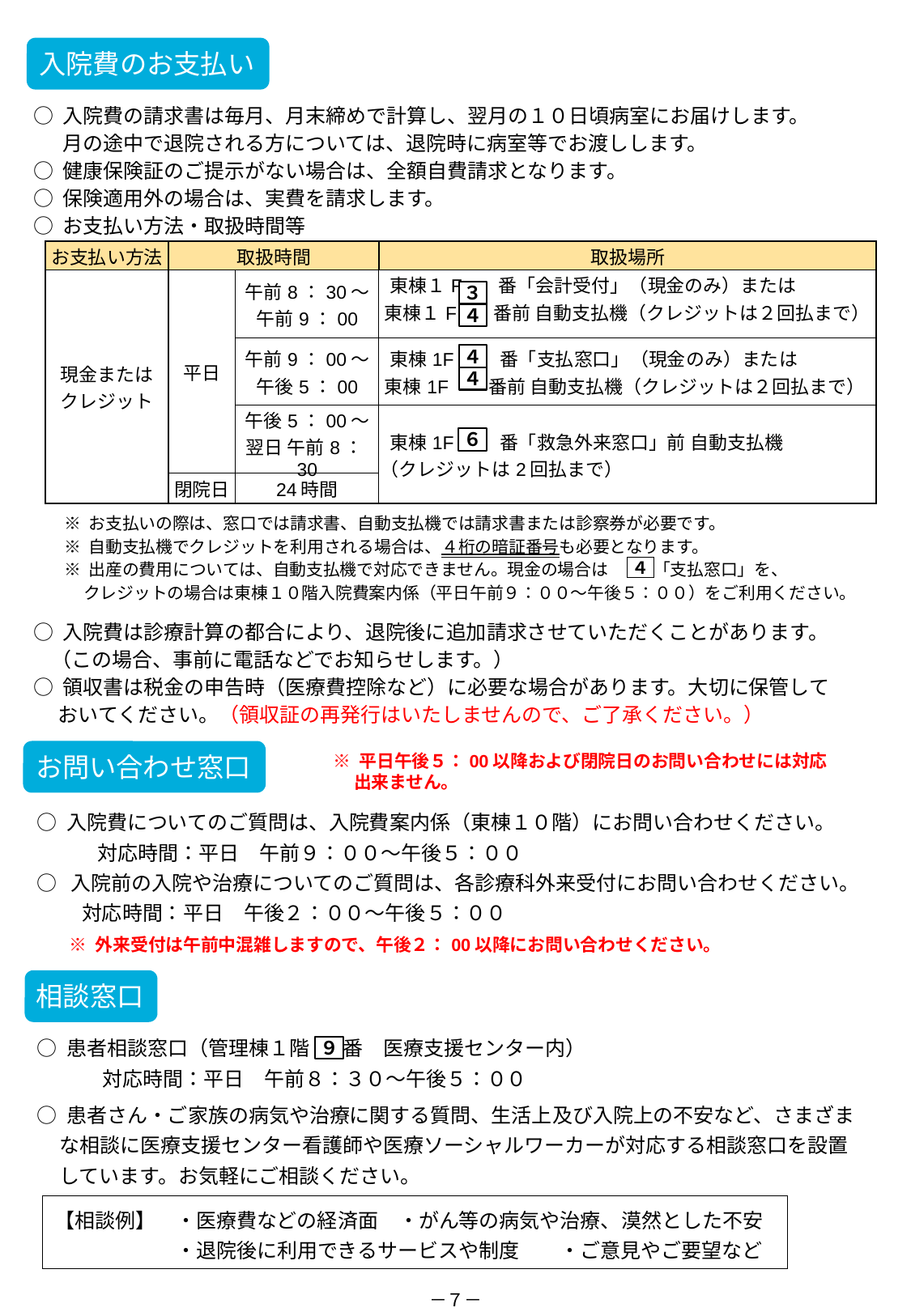

入院費のお支払い
○ 入院費の請求書は毎月、月末締めで計算し、翌月の１０日頃病室にお届けします。
 　月の途中で退院される方については、退院時に病室等でお渡しします。
○ 健康保険証のご提示がない場合は、全額自費請求となります。
○ 保険適用外の場合は、実費を請求します。
○ お支払い方法・取扱時間等
| お支払い方法 | 取扱時間 |  | 取扱場所 |
| --- | --- | --- | --- |
| 現金または クレジット | 平日 | 午前8：30～ 午前9：00 | 東棟１F 　 番「会計受付」（現金のみ）または 東棟１F 　 番前 自動支払機（クレジットは２回払まで） |
|  |  | 午前9：00～ 午後5：00 | 東棟1F　　 番「支払窓口」（現金のみ）または 東棟1F　 番前 自動支払機（クレジットは２回払まで） |
|  |  | 午後5：00～ 翌日 午前8：30 | 東棟1F　　 番「救急外来窓口」前 自動支払機 （クレジットは2回払まで） |
|  | 閉院日 | 24時間 |  |
３
４
４
４
６
        ※ お支払いの際は、窓口では請求書、自動支払機では請求書または診察券が必要です。
        ※ 自動支払機でクレジットを利用される場合は、４桁の暗証番号も必要となります。
        ※ 出産の費用については、自動支払機で対応できません。現金の場合は  　 番「支払窓口」を、
            クレジットの場合は東棟１０階入院費案内係（平日午前９：００～午後５：００）をご利用ください。
４
○ 入院費は診療計算の都合により、退院後に追加請求させていただくことがあります。
   （この場合、事前に電話などでお知らせします。）
○ 領収書は税金の申告時（医療費控除など）に必要な場合があります。大切に保管して
　 おいてください。（領収証の再発行はいたしませんので、ご了承ください。）

お問い合わせ窓口
※ 平日午後５：00以降および閉院日のお問い合わせには対応
    出来ません。
○ 入院費についてのご質問は、入院費案内係（東棟１０階）にお問い合わせください。
　　　対応時間：平日　午前９：００～午後５：００
○  入院前の入院や治療についてのご質問は、各診療科外来受付にお問い合わせください。
         対応時間：平日　午後２：００～午後５：００
       ※ 外来受付は午前中混雑しますので、午後２：00以降にお問い合わせください。

相談窓口
○ 患者相談窓口（管理棟１階  　 番　医療支援センター内）
　　　 対応時間：平日　午前８：３０～午後５：００
９
○ 患者さん・ご家族の病気や治療に関する質問、生活上及び入院上の不安など、さまざま
    な相談に医療支援センター看護師や医療ソーシャルワーカーが対応する相談窓口を設置
    しています。お気軽にご相談ください。
【相談例】　・医療費などの経済面　・がん等の病気や治療、漠然とした不安
　　　　　　・退院後に利用できるサービスや制度　　・ご意見やご要望など
－７－